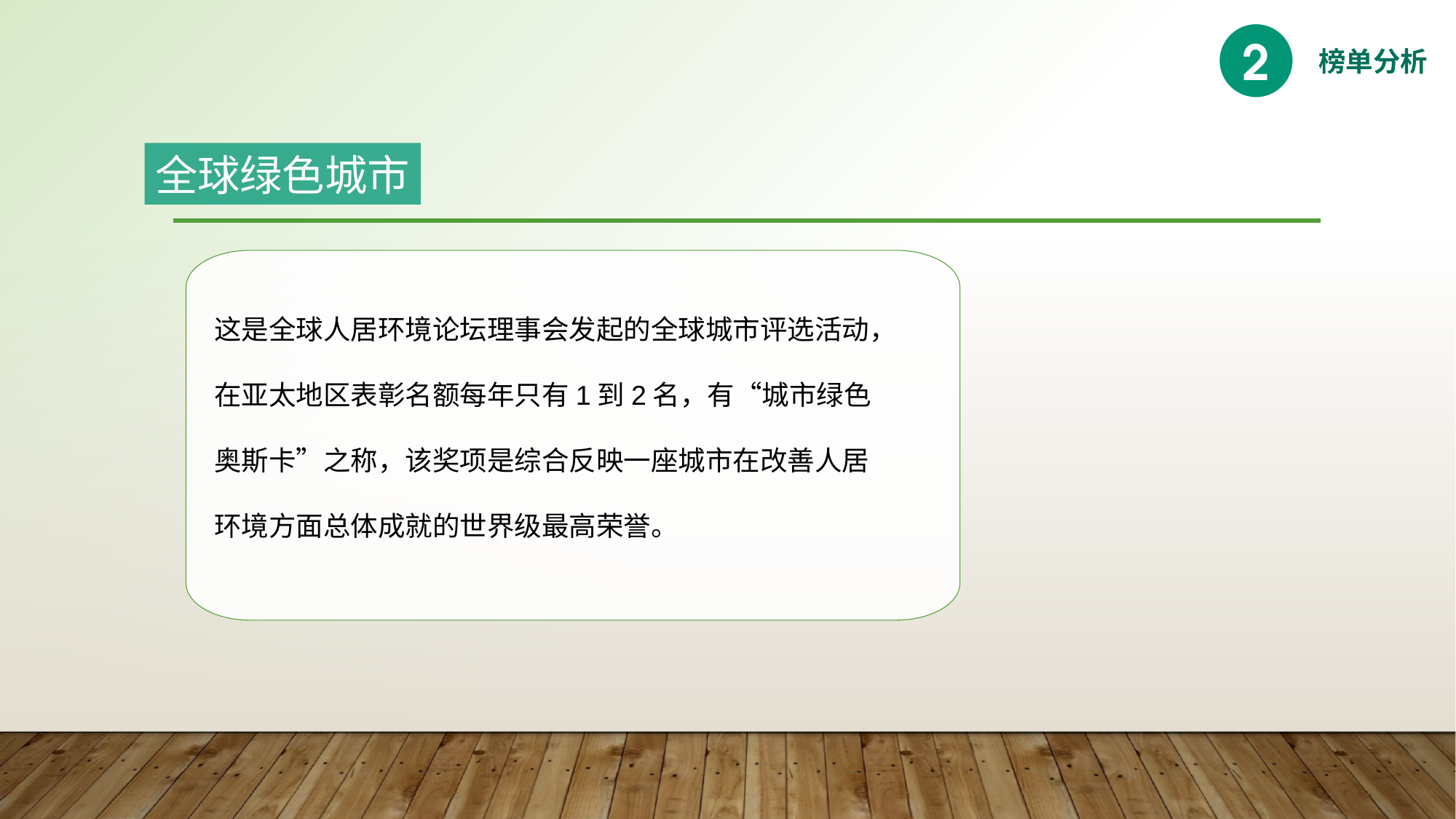

2
榜单分析
全球绿色城市

这是全球人居环境论坛理事会发起的全球城市评选活动，在亚太地区表彰名额每年只有1到2名，有“城市绿色奥斯卡”之称，该奖项是综合反映一座城市在改善人居环境方面总体成就的世界级最高荣誉。